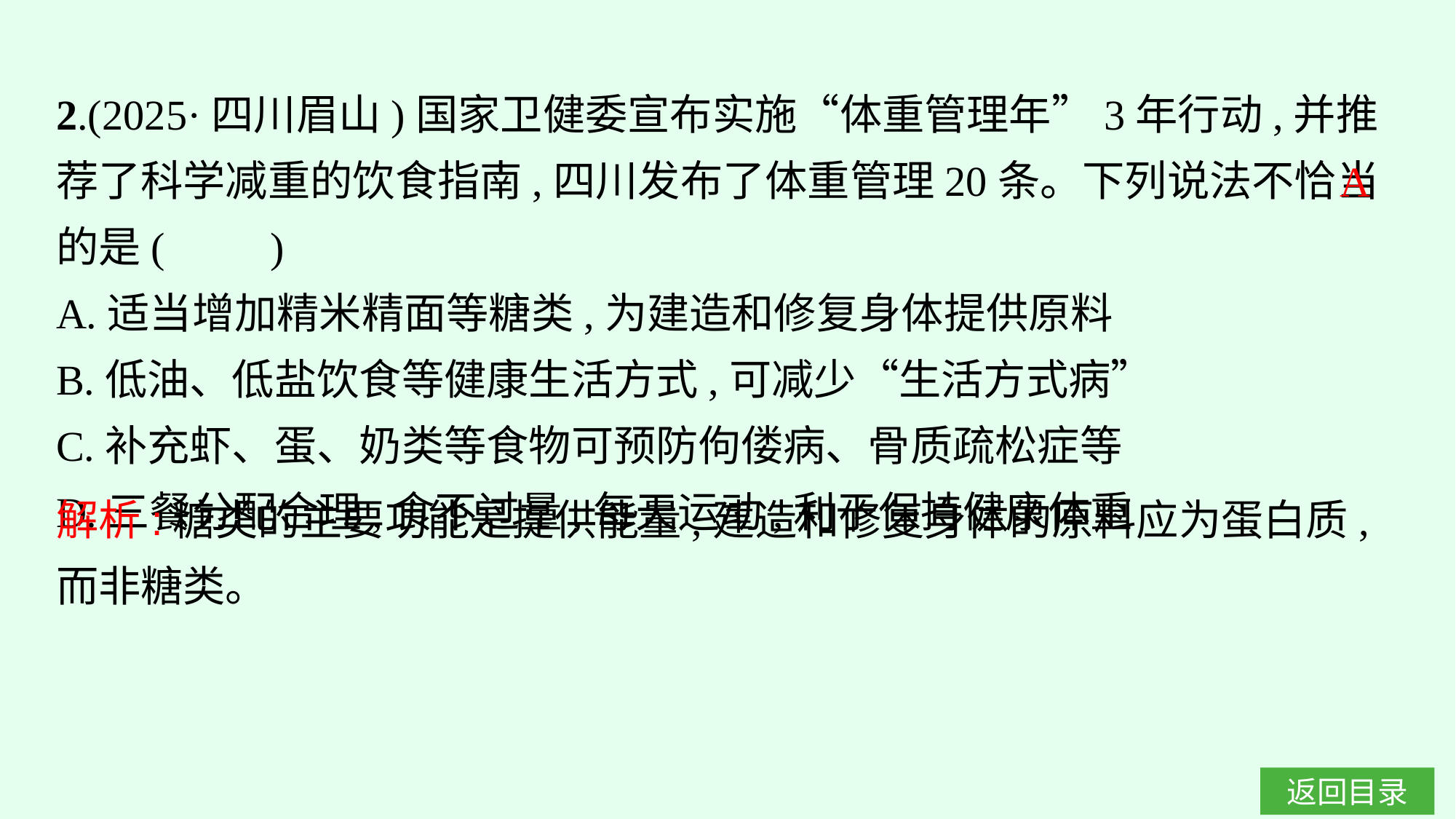

2.(2025·四川眉山)国家卫健委宣布实施“体重管理年”3年行动,并推荐了科学减重的饮食指南,四川发布了体重管理20条。下列说法不恰当的是(　　)
A.适当增加精米精面等糖类,为建造和修复身体提供原料
B.低油、低盐饮食等健康生活方式,可减少“生活方式病”
C.补充虾、蛋、奶类等食物可预防佝偻病、骨质疏松症等
D.三餐分配合理,食不过量,每天运动,利于保持健康体重
A
解析:糖类的主要功能是提供能量,建造和修复身体的原料应为蛋白质,而非糖类。